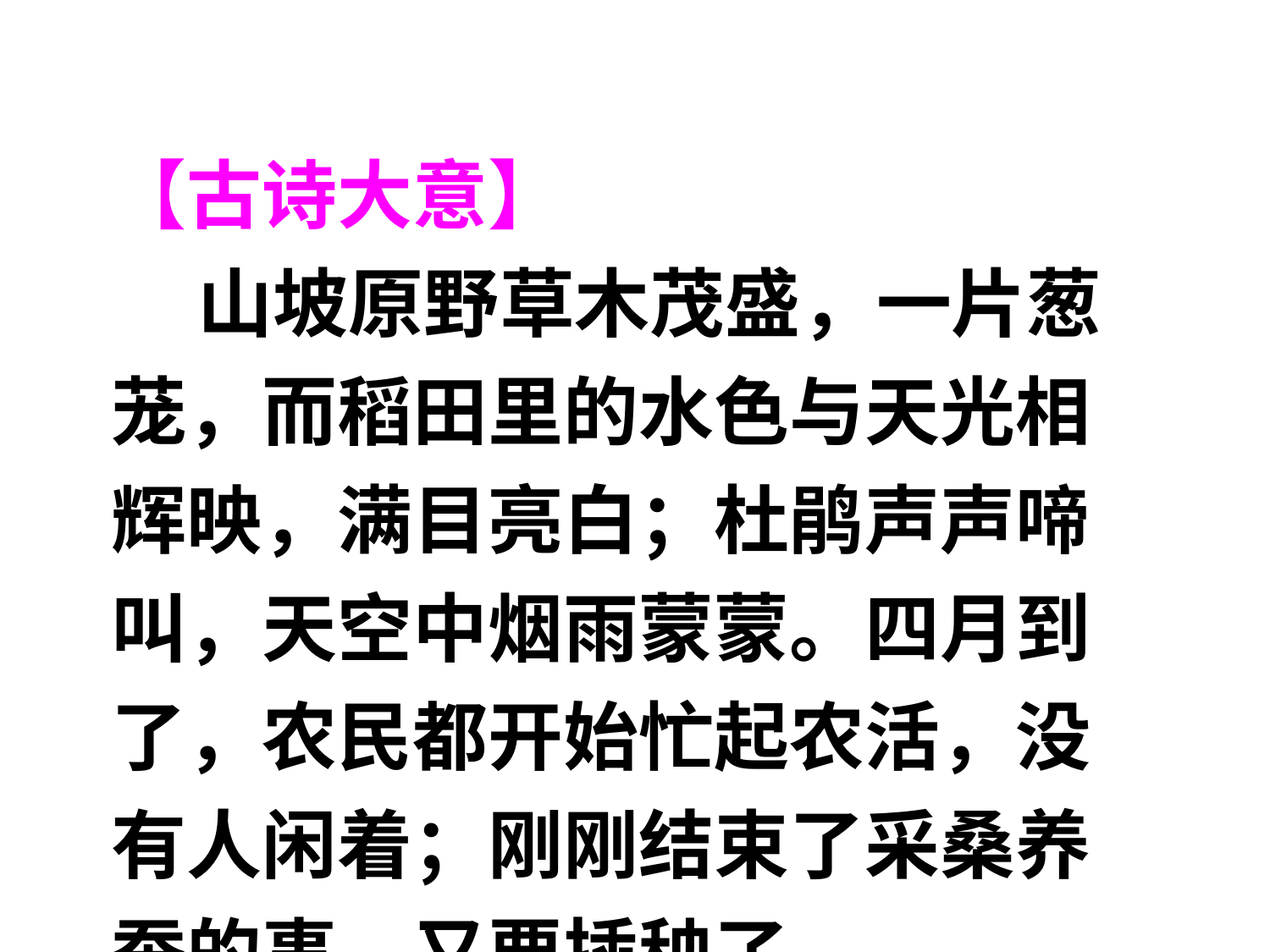

【古诗大意】
    山坡原野草木茂盛，一片葱茏，而稻田里的水色与天光相辉映，满目亮白；杜鹃声声啼叫，天空中烟雨蒙蒙。四月到了，农民都开始忙起农活，没有人闲着；刚刚结束了采桑养蚕的事，又要插秧了。